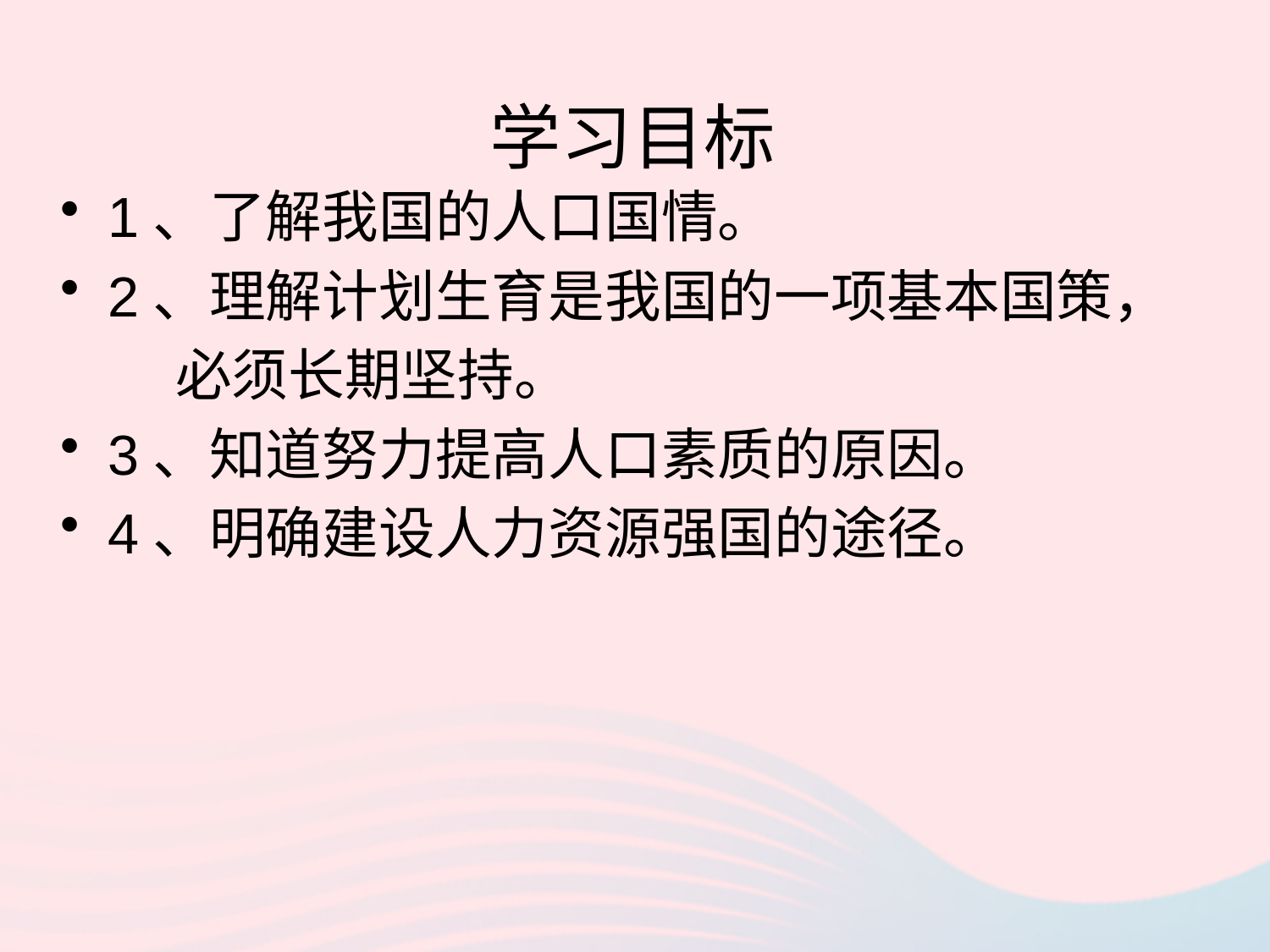

# 学习目标
1、了解我国的人口国情。
2、理解计划生育是我国的一项基本国策，
        必须长期坚持。
3、知道努力提高人口素质的原因。
4、明确建设人力资源强国的途径。